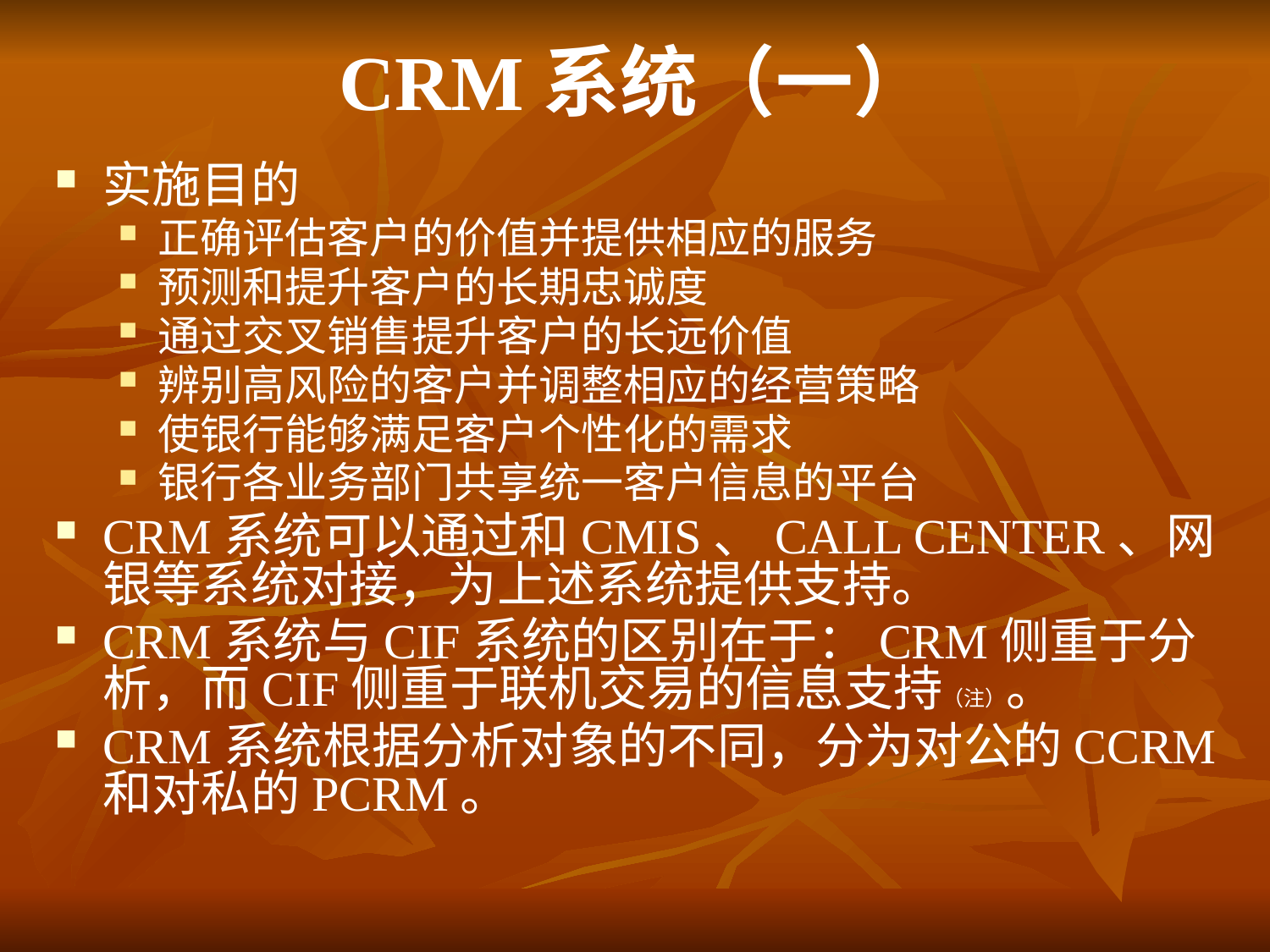

# CRM系统（一）
实施目的
正确评估客户的价值并提供相应的服务
预测和提升客户的长期忠诚度
通过交叉销售提升客户的长远价值
辨别高风险的客户并调整相应的经营策略
使银行能够满足客户个性化的需求
银行各业务部门共享统一客户信息的平台
CRM系统可以通过和CMIS、CALL CENTER、网银等系统对接，为上述系统提供支持。
CRM系统与CIF系统的区别在于：CRM侧重于分析，而CIF侧重于联机交易的信息支持（注）。
CRM系统根据分析对象的不同，分为对公的CCRM和对私的PCRM。